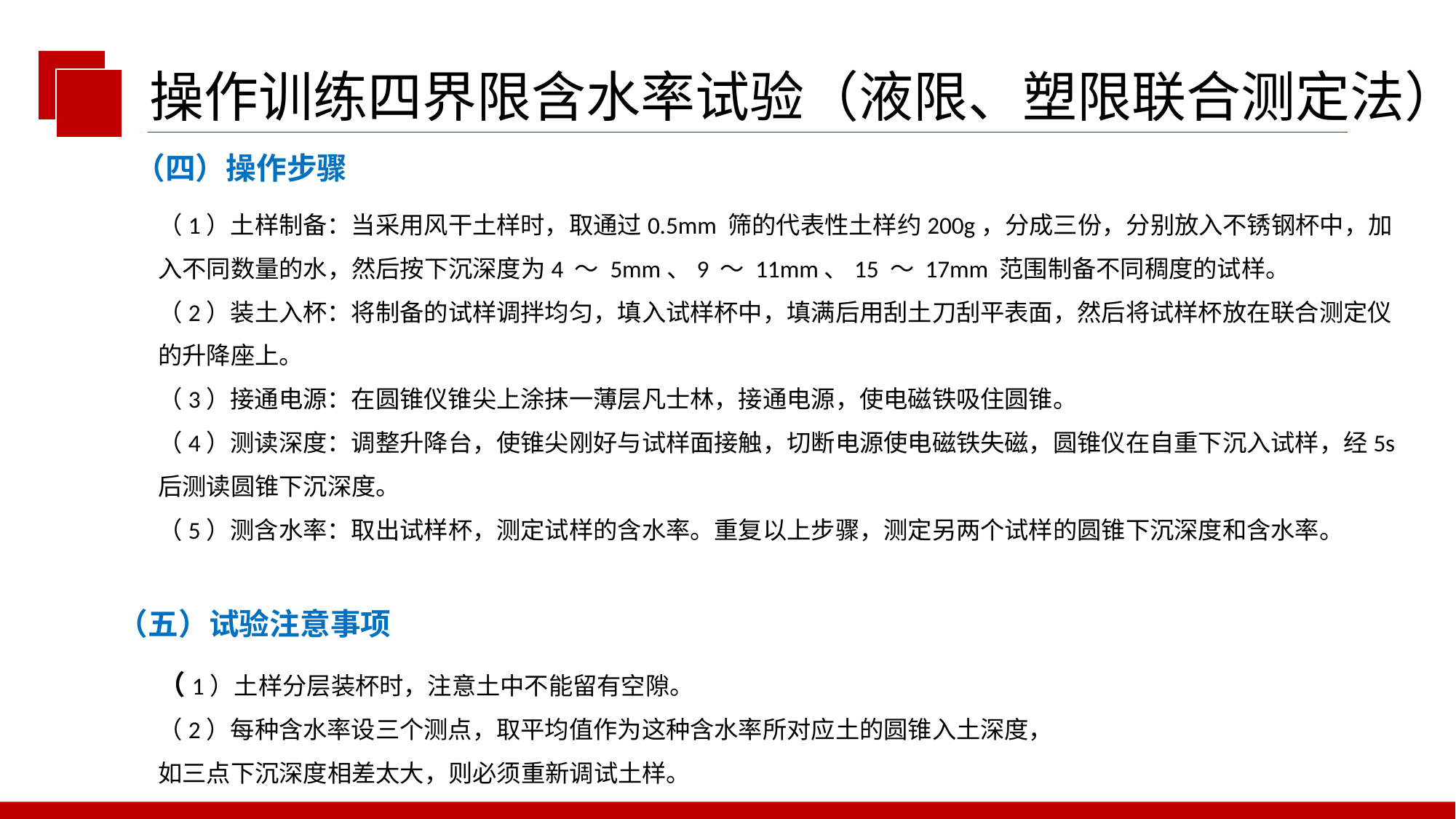

操作训练四界限含水率试验（液限、塑限联合测定法）

（四）操作步骤
（1）土样制备：当采用风干土样时，取通过0.5mm 筛的代表性土样约200g，分成三份，分别放入不锈钢杯中，加入不同数量的水，然后按下沉深度为4 ～ 5mm、9 ～ 11mm、15 ～ 17mm 范围制备不同稠度的试样。
（2）装土入杯：将制备的试样调拌均匀，填入试样杯中，填满后用刮土刀刮平表面，然后将试样杯放在联合测定仪的升降座上。
（3）接通电源：在圆锥仪锥尖上涂抹一薄层凡士林，接通电源，使电磁铁吸住圆锥。
（4）测读深度：调整升降台，使锥尖刚好与试样面接触，切断电源使电磁铁失磁，圆锥仪在自重下沉入试样，经5s 后测读圆锥下沉深度。
（5）测含水率：取出试样杯，测定试样的含水率。重复以上步骤，测定另两个试样的圆锥下沉深度和含水率。
（五）试验注意事项
（1）土样分层装杯时，注意土中不能留有空隙。
（2）每种含水率设三个测点，取平均值作为这种含水率所对应土的圆锥入土深度，
如三点下沉深度相差太大，则必须重新调试土样。